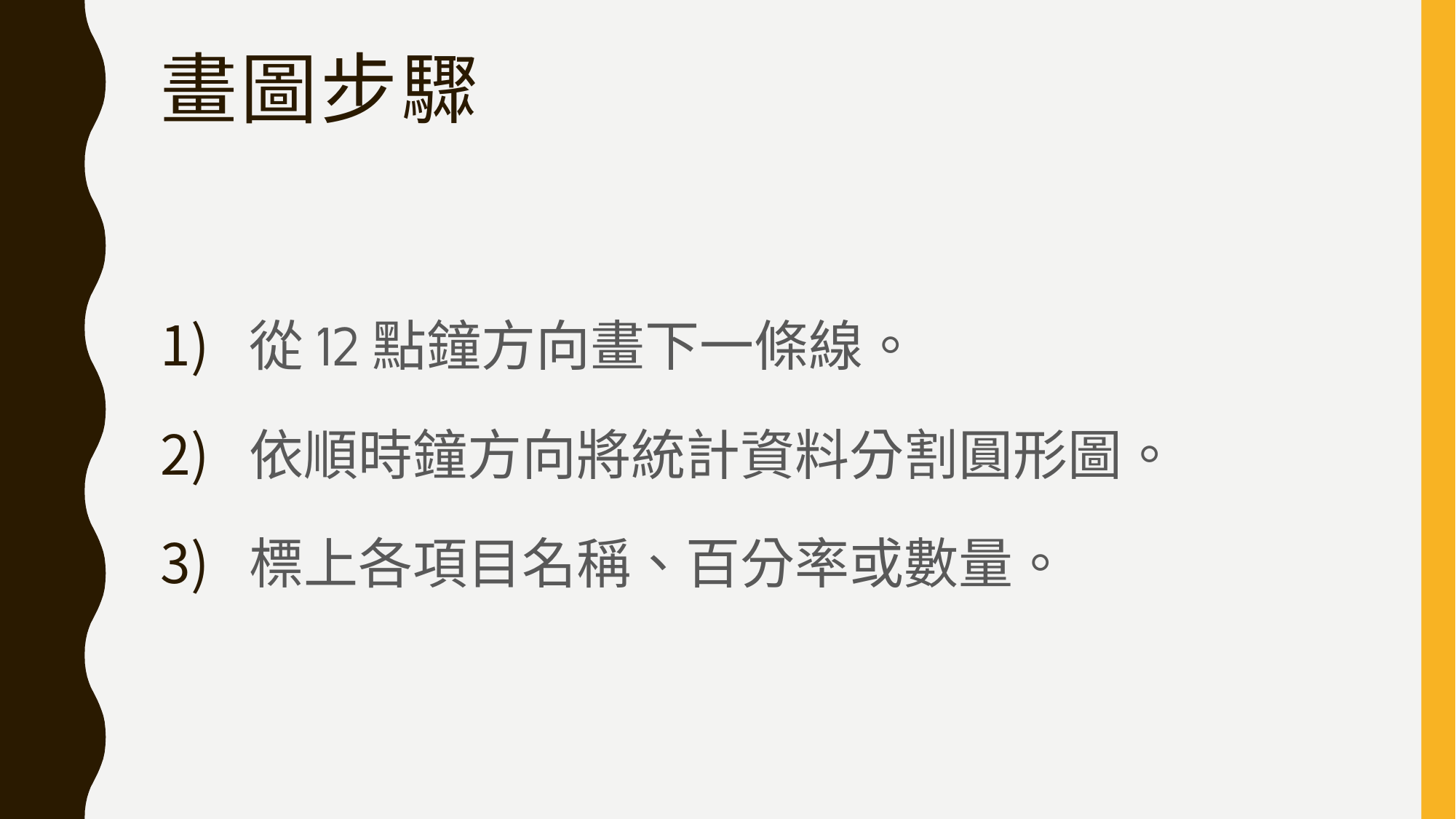

# 畫圖步驟
從12點鐘方向畫下一條線。
依順時鐘方向將統計資料分割圓形圖。
標上各項目名稱、百分率或數量。